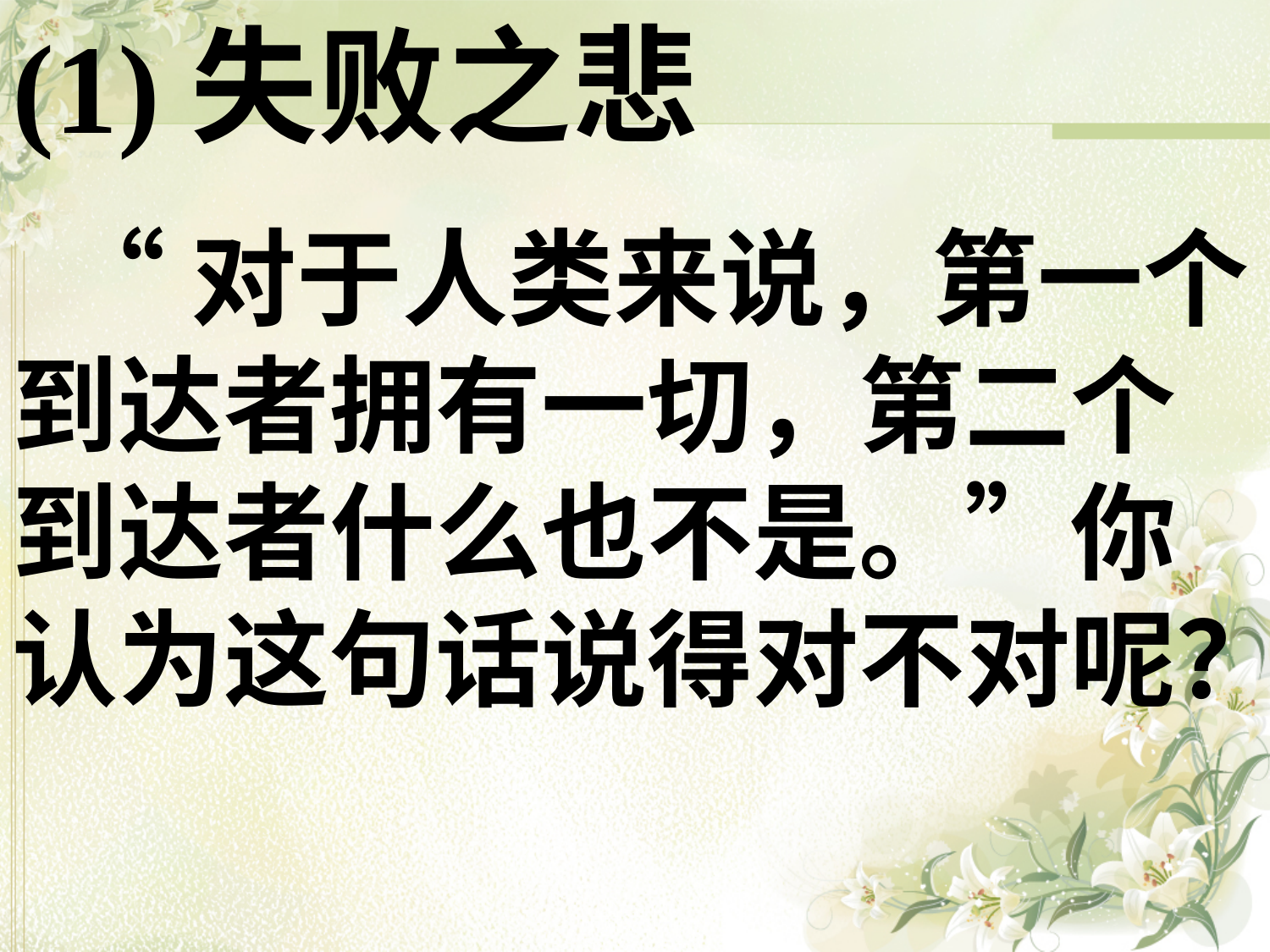

(1)失败之悲
  “对于人类来说，第一个到达者拥有一切，第二个到达者什么也不是。”你认为这句话说得对不对呢？